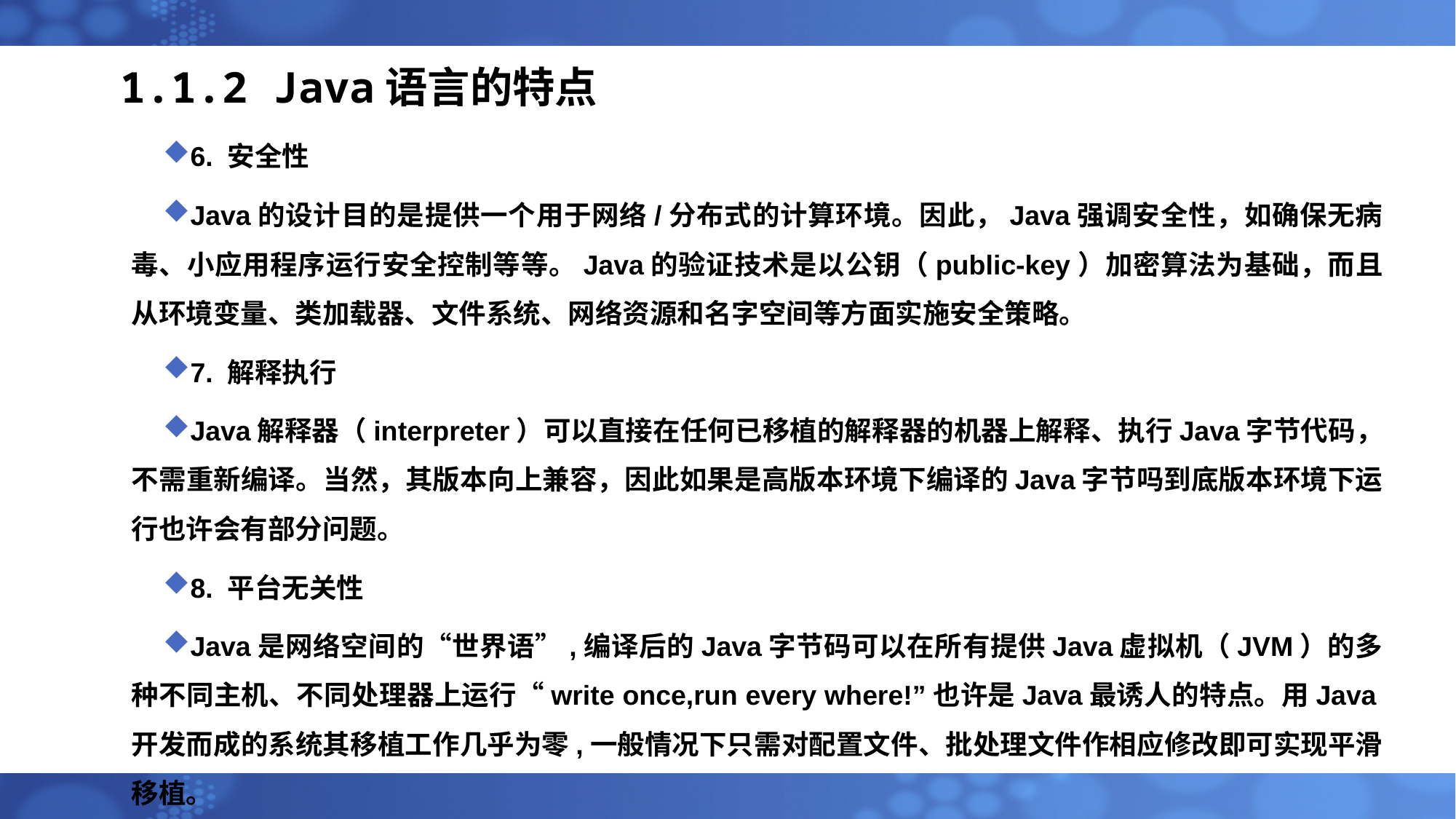

# 1.1.2 Java语言的特点
6. 安全性
Java的设计目的是提供一个用于网络/分布式的计算环境。因此，Java强调安全性，如确保无病毒、小应用程序运行安全控制等等。Java的验证技术是以公钥（public-key）加密算法为基础，而且从环境变量、类加载器、文件系统、网络资源和名字空间等方面实施安全策略。
7. 解释执行
Java解释器（interpreter）可以直接在任何已移植的解释器的机器上解释、执行Java字节代码，不需重新编译。当然，其版本向上兼容，因此如果是高版本环境下编译的Java字节吗到底版本环境下运行也许会有部分问题。
8. 平台无关性
Java是网络空间的“世界语”,编译后的Java字节码可以在所有提供Java虚拟机（JVM）的多种不同主机、不同处理器上运行“write once,run every where!”也许是Java最诱人的特点。用Java开发而成的系统其移植工作几乎为零,一般情况下只需对配置文件、批处理文件作相应修改即可实现平滑移植。